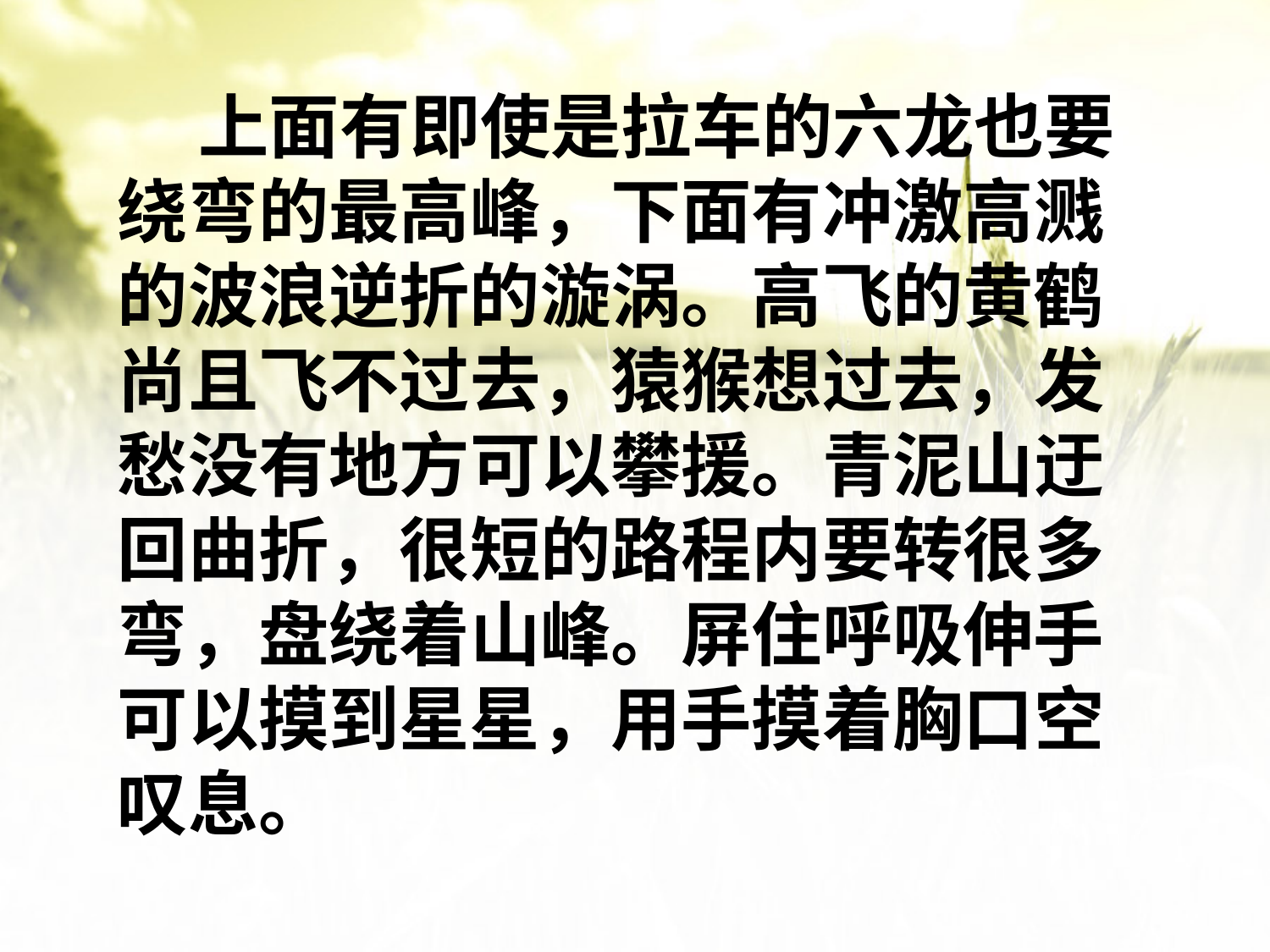

上面有即使是拉车的六龙也要绕弯的最高峰，下面有冲激高溅的波浪逆折的漩涡。高飞的黄鹤尚且飞不过去，猿猴想过去，发愁没有地方可以攀援。青泥山迂回曲折，很短的路程内要转很多弯，盘绕着山峰。屏住呼吸伸手可以摸到星星，用手摸着胸口空叹息。